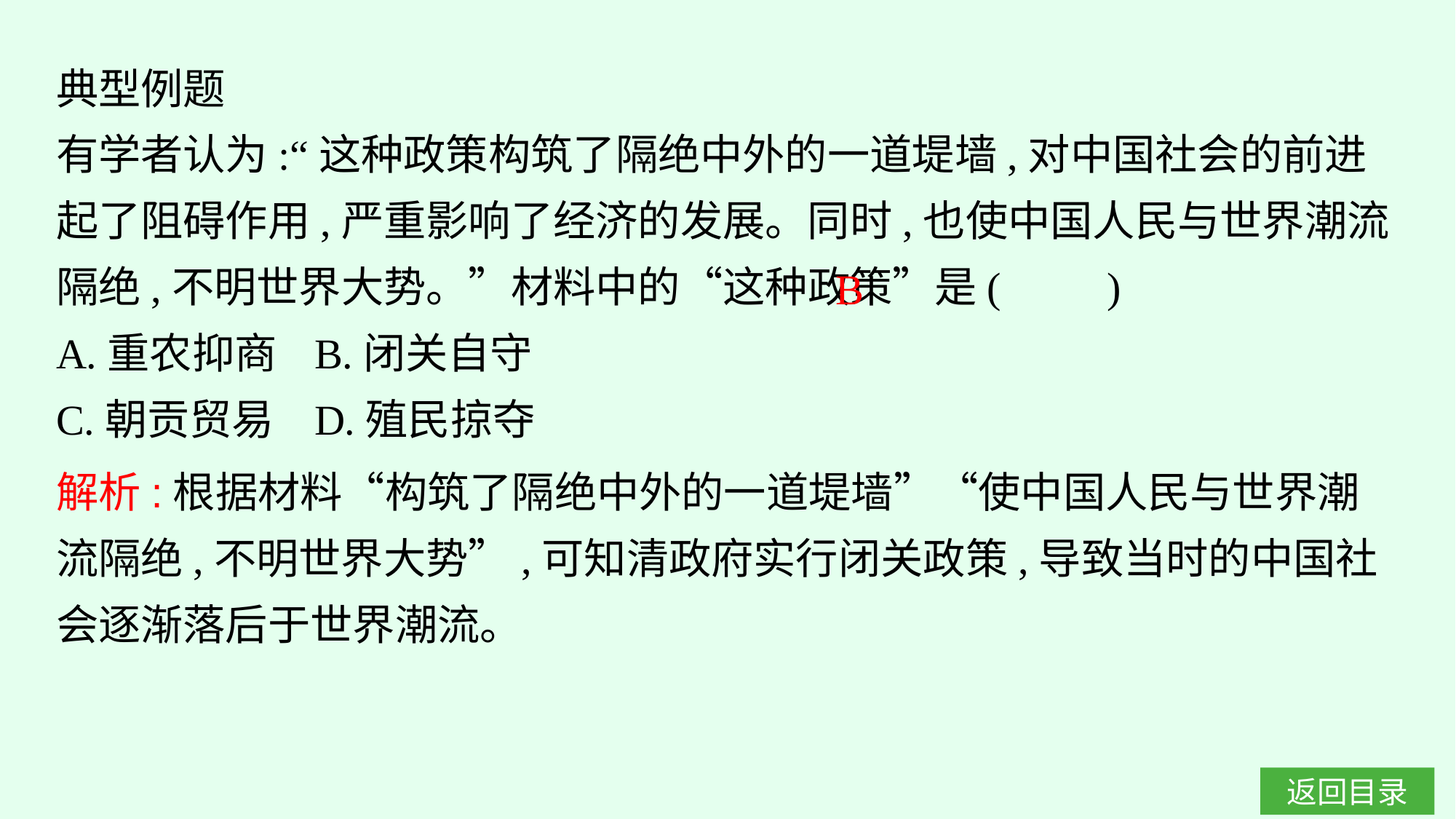

典型例题
有学者认为:“这种政策构筑了隔绝中外的一道堤墙,对中国社会的前进起了阻碍作用,严重影响了经济的发展。同时,也使中国人民与世界潮流隔绝,不明世界大势。”材料中的“这种政策”是(　　)
A.重农抑商	B.闭关自守
C.朝贡贸易	D.殖民掠夺
B
解析:根据材料“构筑了隔绝中外的一道堤墙”“使中国人民与世界潮流隔绝,不明世界大势”,可知清政府实行闭关政策,导致当时的中国社会逐渐落后于世界潮流。